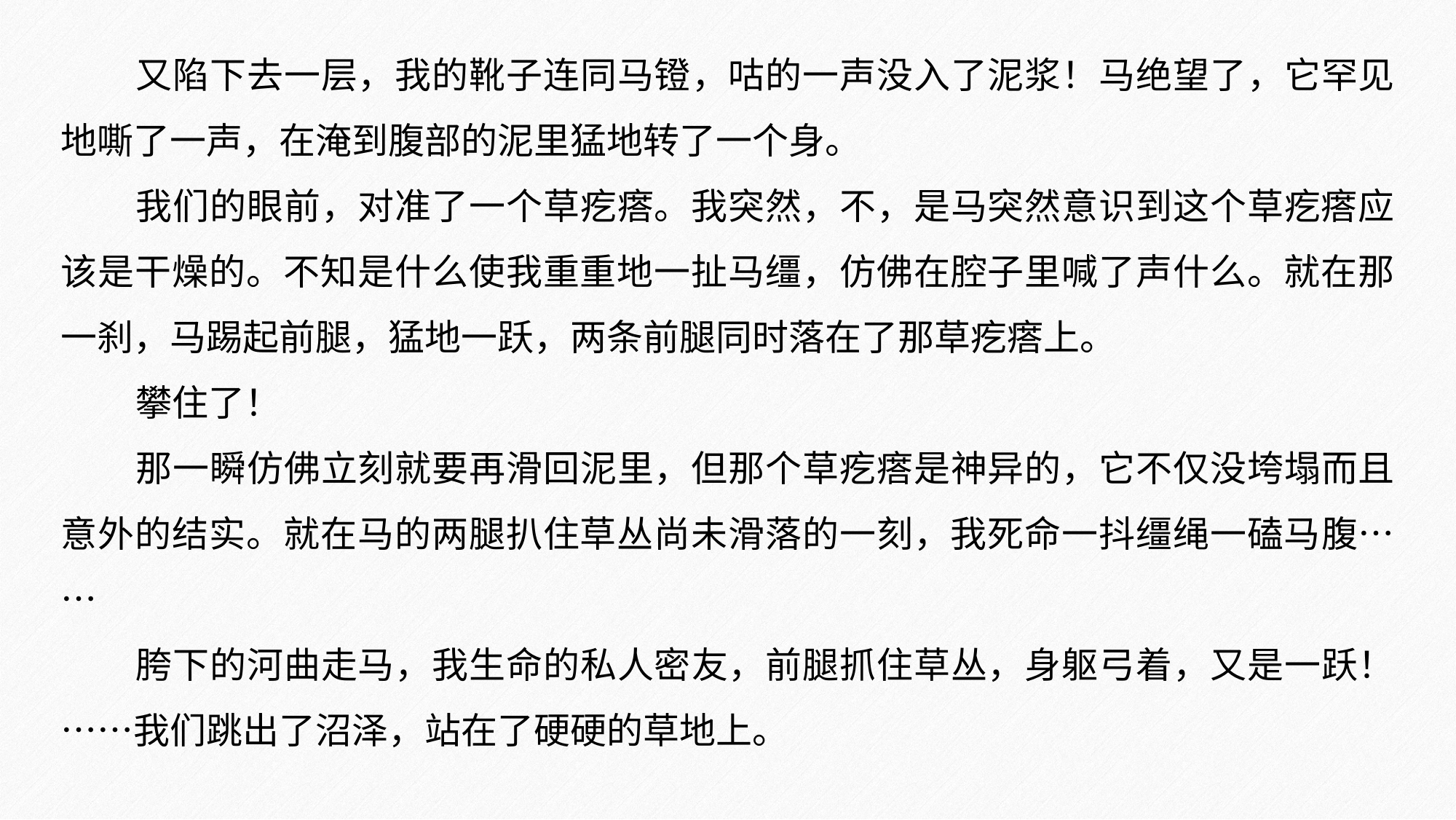

又陷下去一层，我的靴子连同马镫，咕的一声没入了泥浆！马绝望了，它罕见地嘶了一声，在淹到腹部的泥里猛地转了一个身。
我们的眼前，对准了一个草疙瘩。我突然，不，是马突然意识到这个草疙瘩应该是干燥的。不知是什么使我重重地一扯马缰，仿佛在腔子里喊了声什么。就在那一刹，马踢起前腿，猛地一跃，两条前腿同时落在了那草疙瘩上。
攀住了！
那一瞬仿佛立刻就要再滑回泥里，但那个草疙瘩是神异的，它不仅没垮塌而且意外的结实。就在马的两腿扒住草丛尚未滑落的一刻，我死命一抖缰绳一磕马腹……
胯下的河曲走马，我生命的私人密友，前腿抓住草丛，身躯弓着，又是一跃！……我们跳出了沼泽，站在了硬硬的草地上。